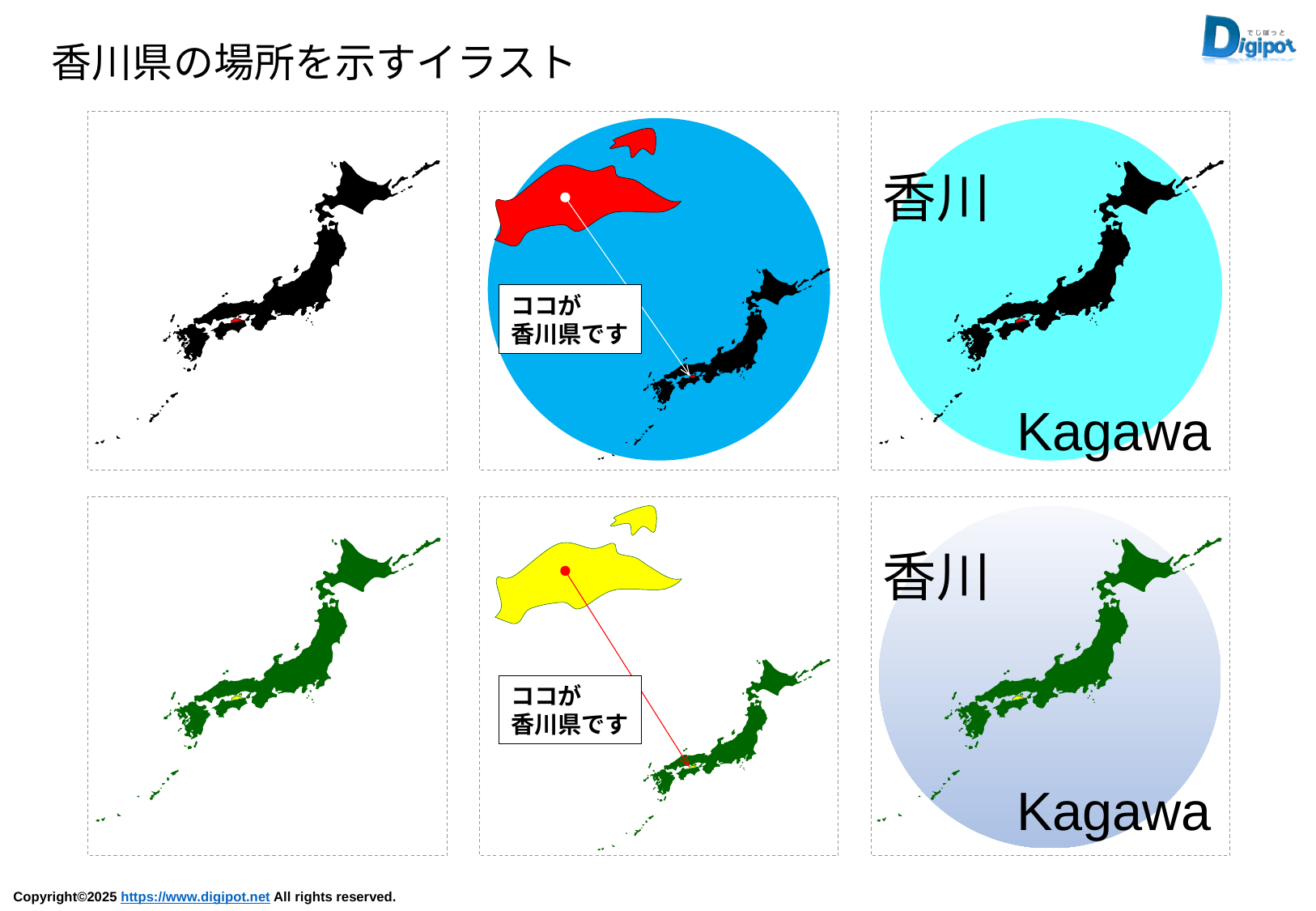

香川県の場所を示すイラスト

ココが
香川県です

香川

Kagawa

ココが
香川県です

香川

Kagawa